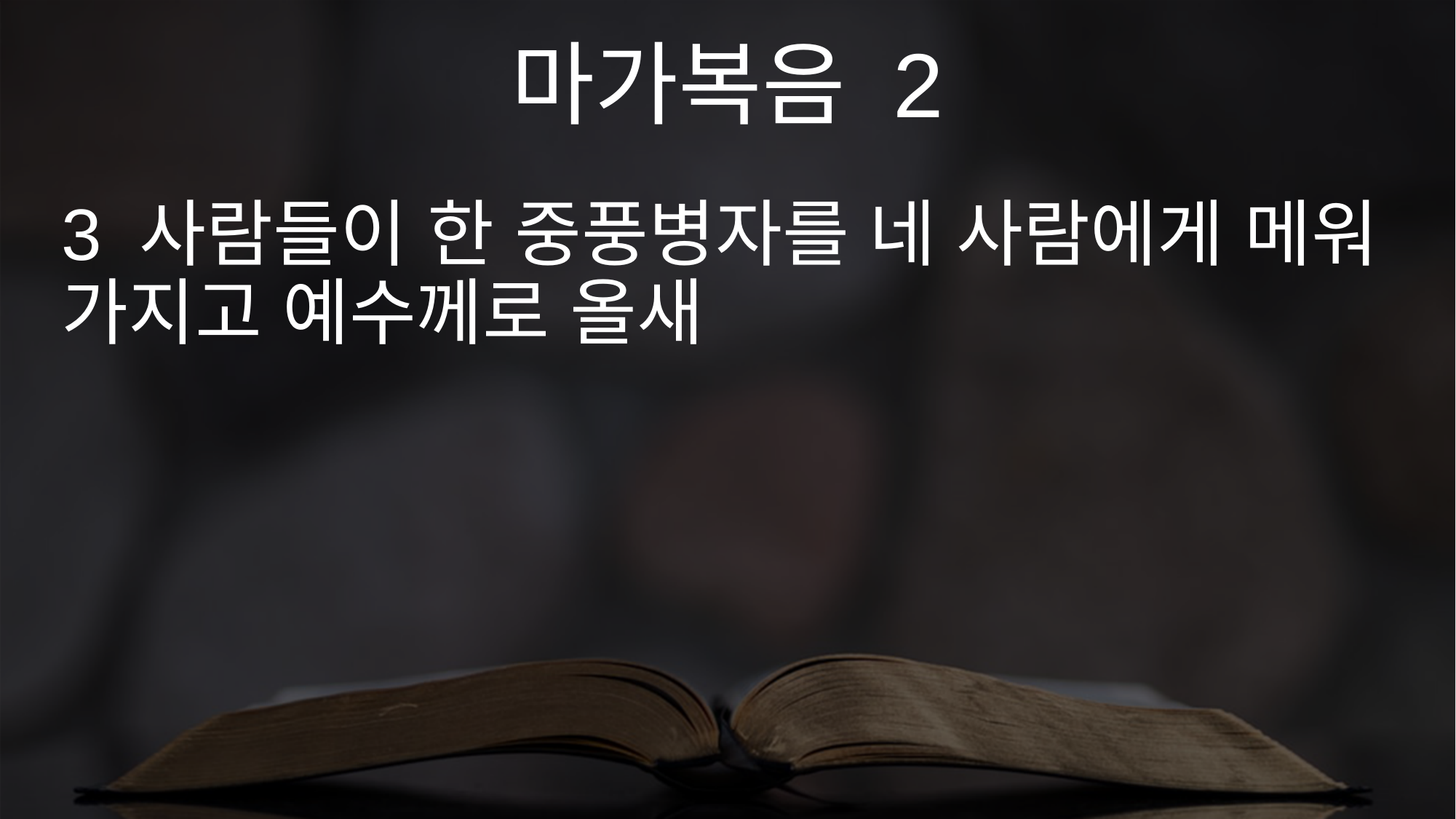

마가복음 2
3 사람들이 한 중풍병자를 네 사람에게 메워 가지고 예수께로 올새